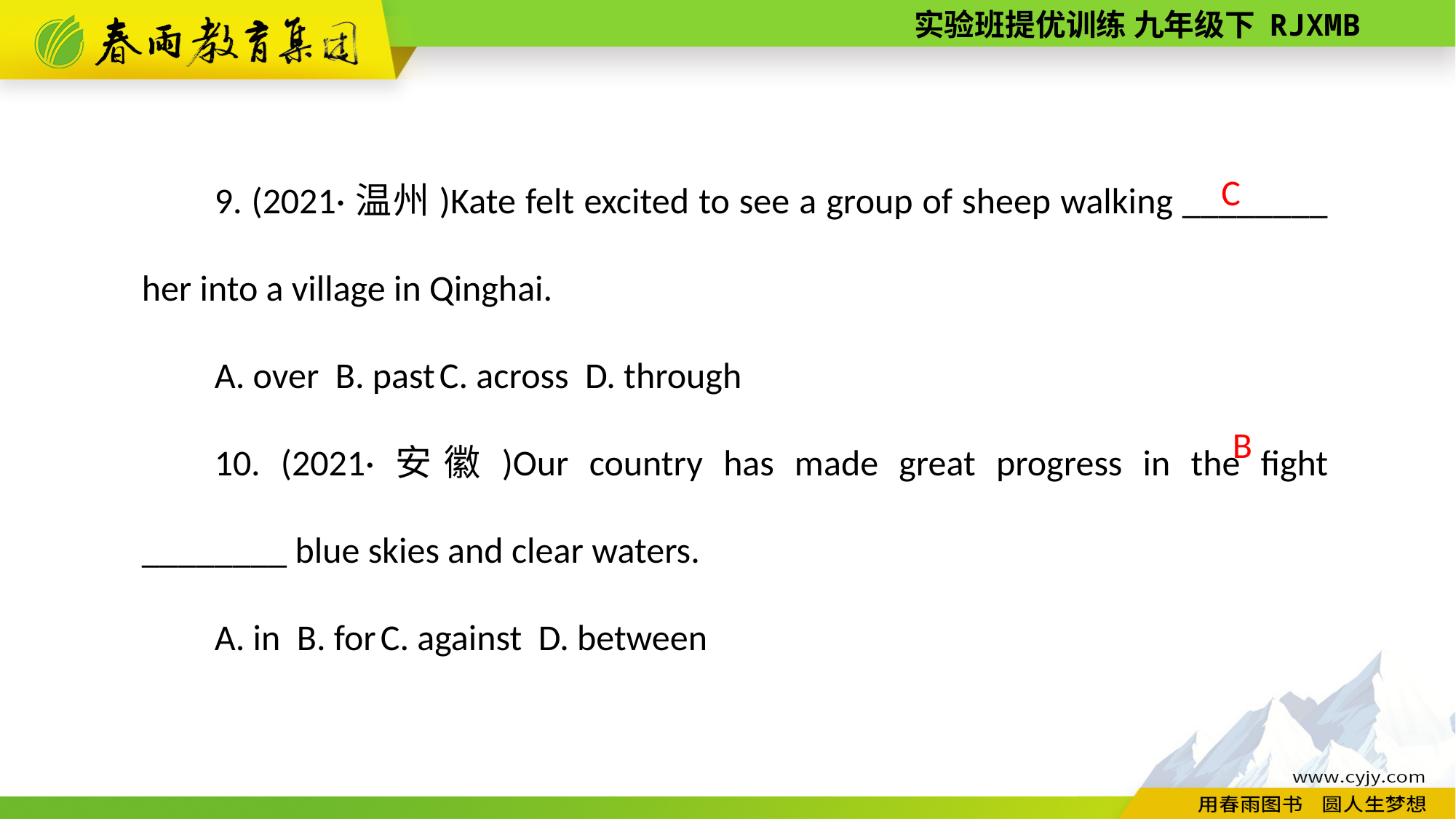

9. (2021·温州)Kate felt excited to see a group of sheep walking ________ her into a village in Qinghai.
A. over  B. past C. across  D. through
10. (2021·安徽)Our country has made great progress in the fight ________ blue skies and clear waters.
A. in  B. for C. against  D. between
C
B